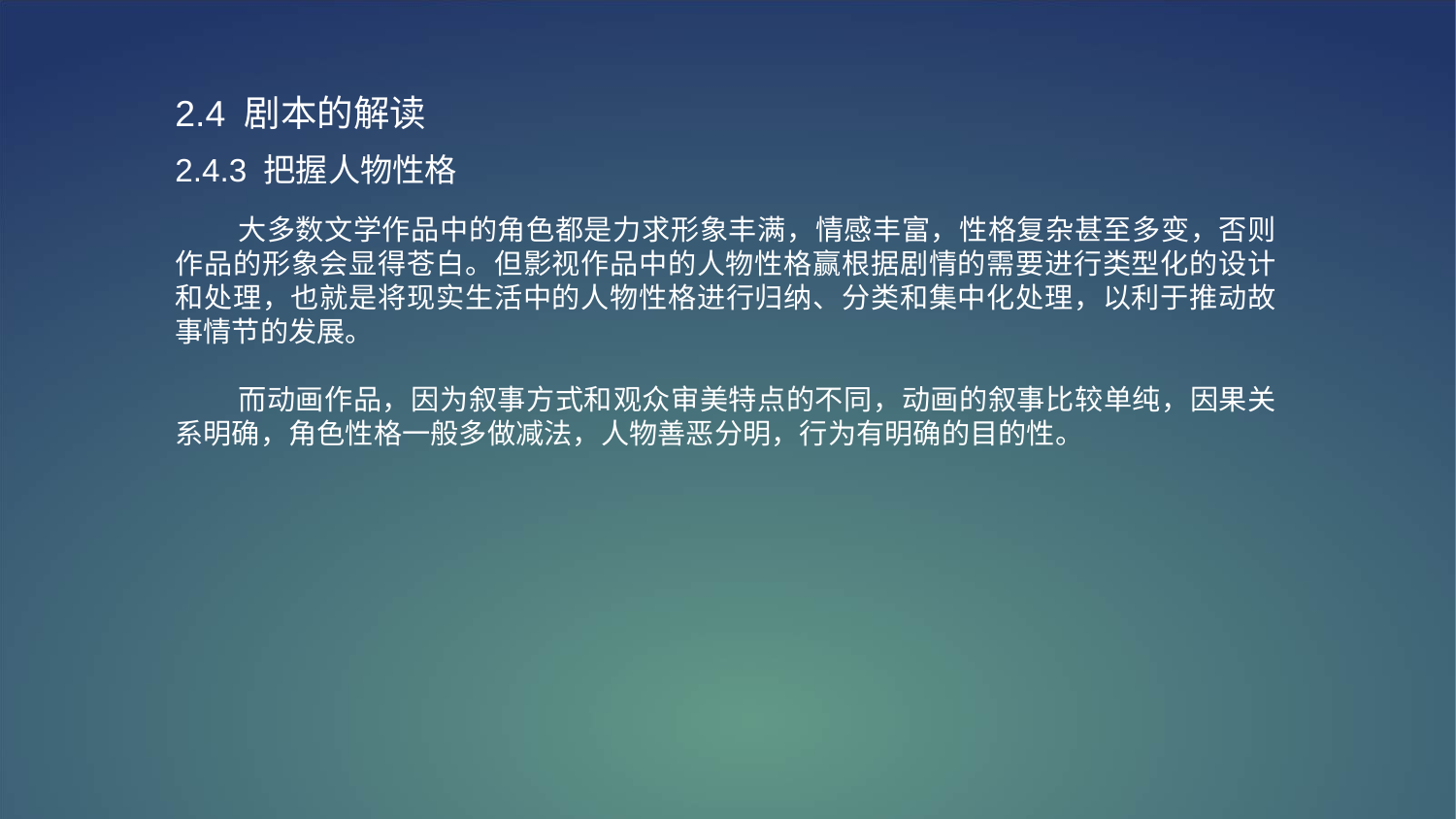

2.4 剧本的解读
2.4.3 把握人物性格
  大多数文学作品中的角色都是力求形象丰满，情感丰富，性格复杂甚至多变，否则作品的形象会显得苍白。但影视作品中的人物性格赢根据剧情的需要进行类型化的设计和处理，也就是将现实生活中的人物性格进行归纳、分类和集中化处理，以利于推动故事情节的发展。

  而动画作品，因为叙事方式和观众审美特点的不同，动画的叙事比较单纯，因果关系明确，角色性格一般多做减法，人物善恶分明，行为有明确的目的性。